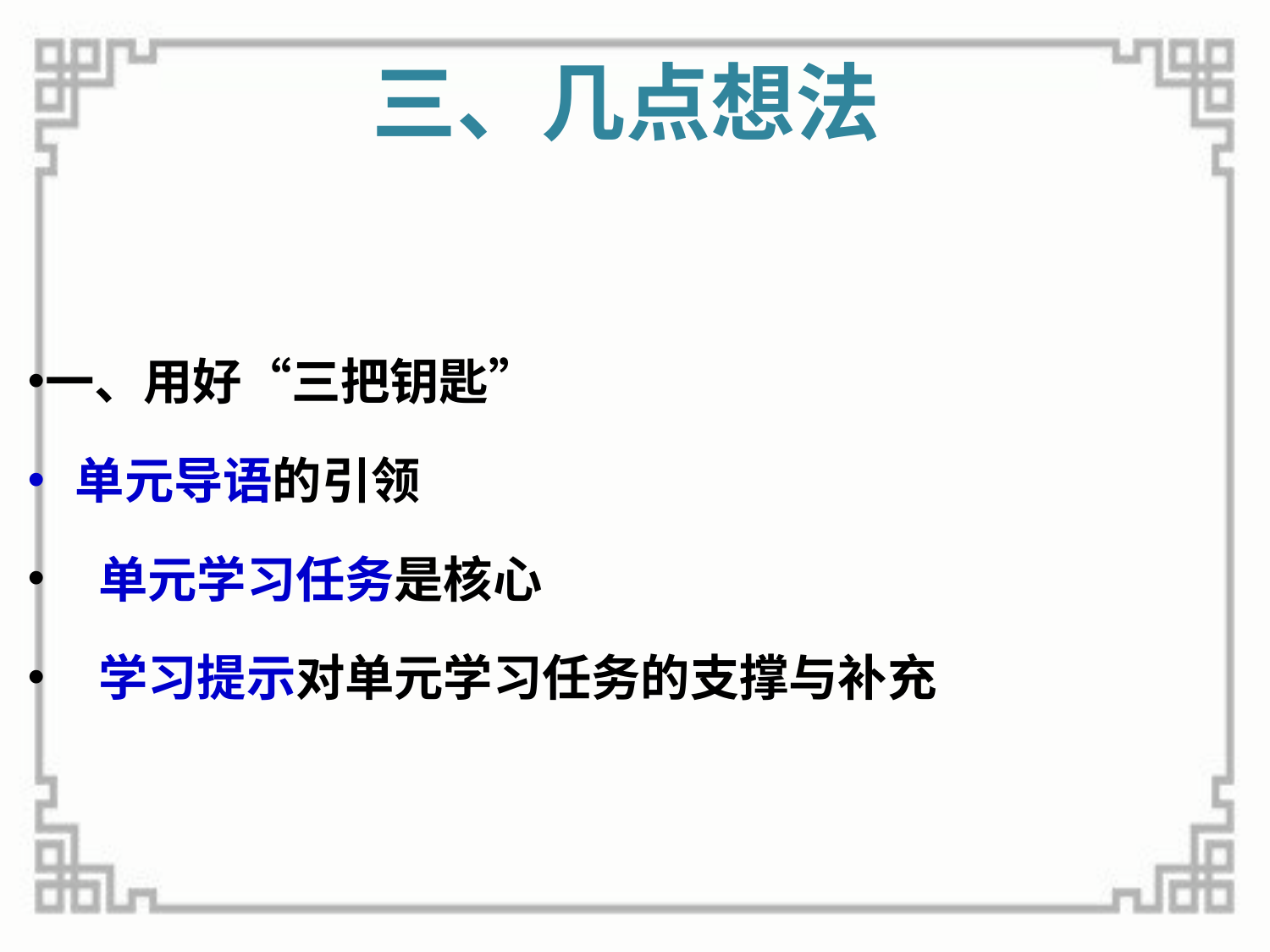

# 三、几点想法

一、用好“三把钥匙”
单元导语的引领
 单元学习任务是核心
 学习提示对单元学习任务的支撑与补充